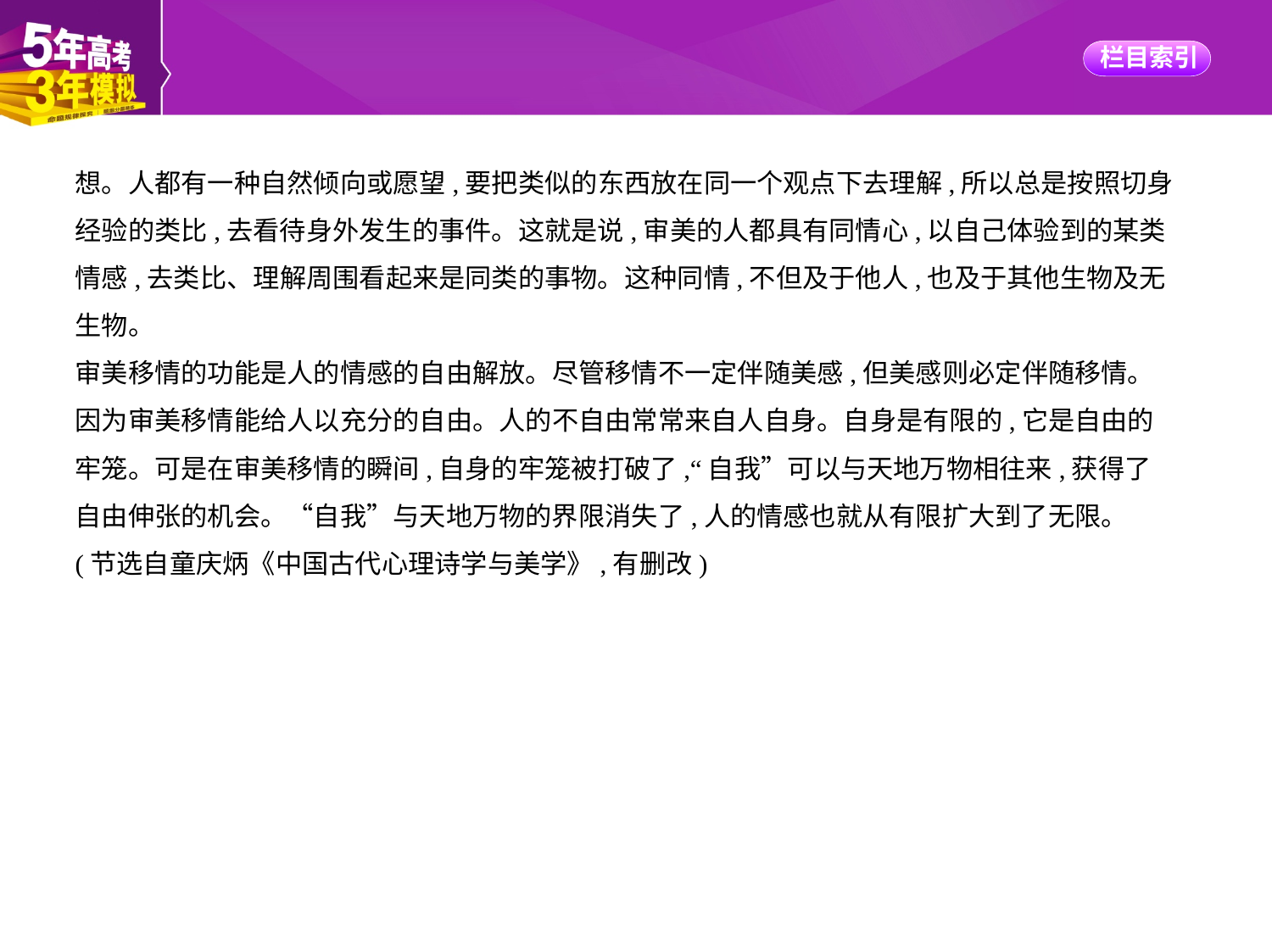

想。人都有一种自然倾向或愿望,要把类似的东西放在同一个观点下去理解,所以总是按照切身
经验的类比,去看待身外发生的事件。这就是说,审美的人都具有同情心,以自己体验到的某类
情感,去类比、理解周围看起来是同类的事物。这种同情,不但及于他人,也及于其他生物及无
生物。
审美移情的功能是人的情感的自由解放。尽管移情不一定伴随美感,但美感则必定伴随移情。
因为审美移情能给人以充分的自由。人的不自由常常来自人自身。自身是有限的,它是自由的
牢笼。可是在审美移情的瞬间,自身的牢笼被打破了,“自我”可以与天地万物相往来,获得了
自由伸张的机会。“自我”与天地万物的界限消失了,人的情感也就从有限扩大到了无限。
(节选自童庆炳《中国古代心理诗学与美学》,有删改)